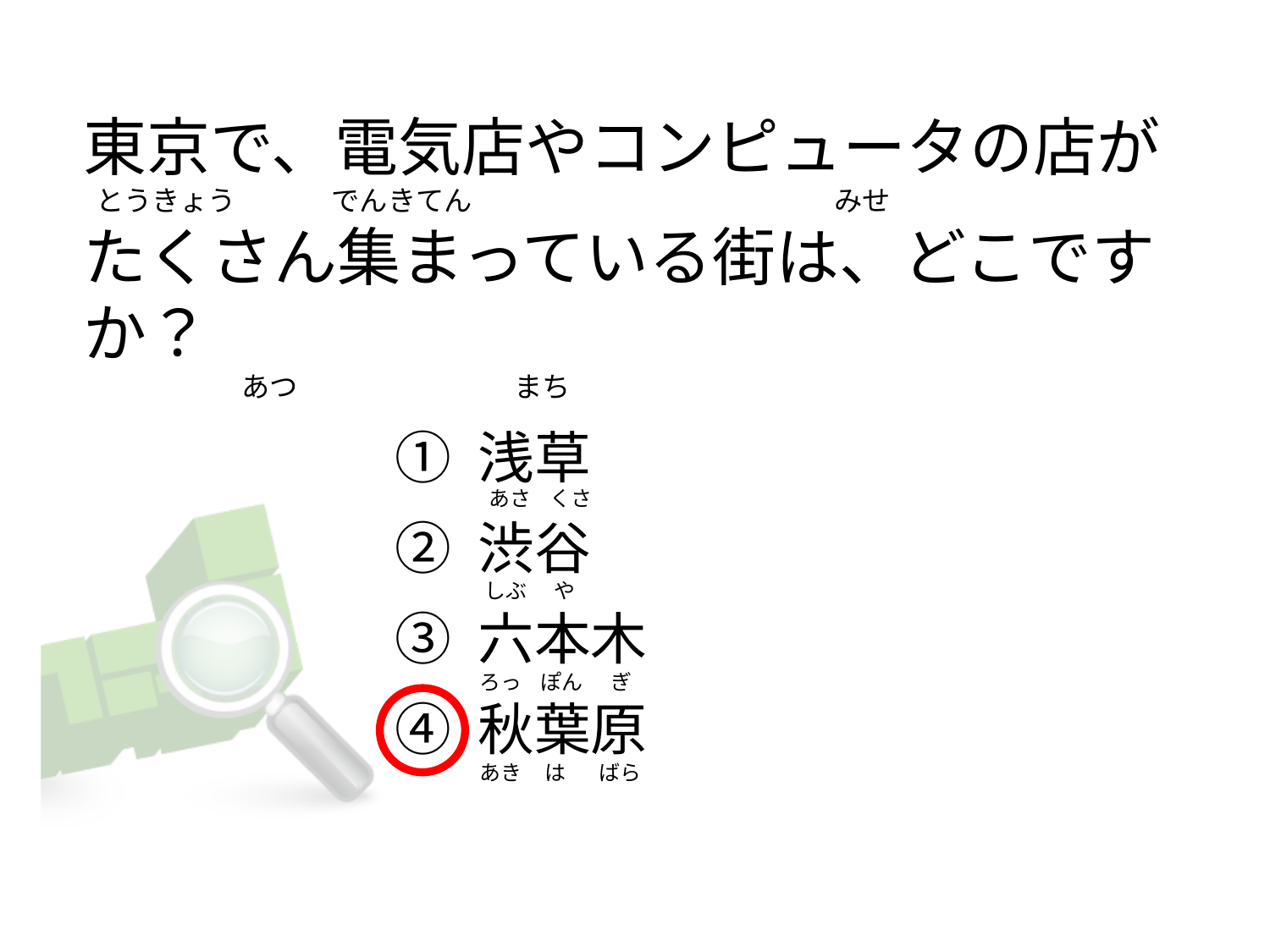

# 東京で、電気店やコンピュータの店が   とうきょう               でんきてん                                                         みせ たくさん集まっている街は、どこですか？                          あつ                                  まち
① 浅草
② 渋谷
③ 六本木
④ 秋葉原
 あさ    くさ
 しぶ      や
ろっ    ぽん      ぎ

あき     は       ばら